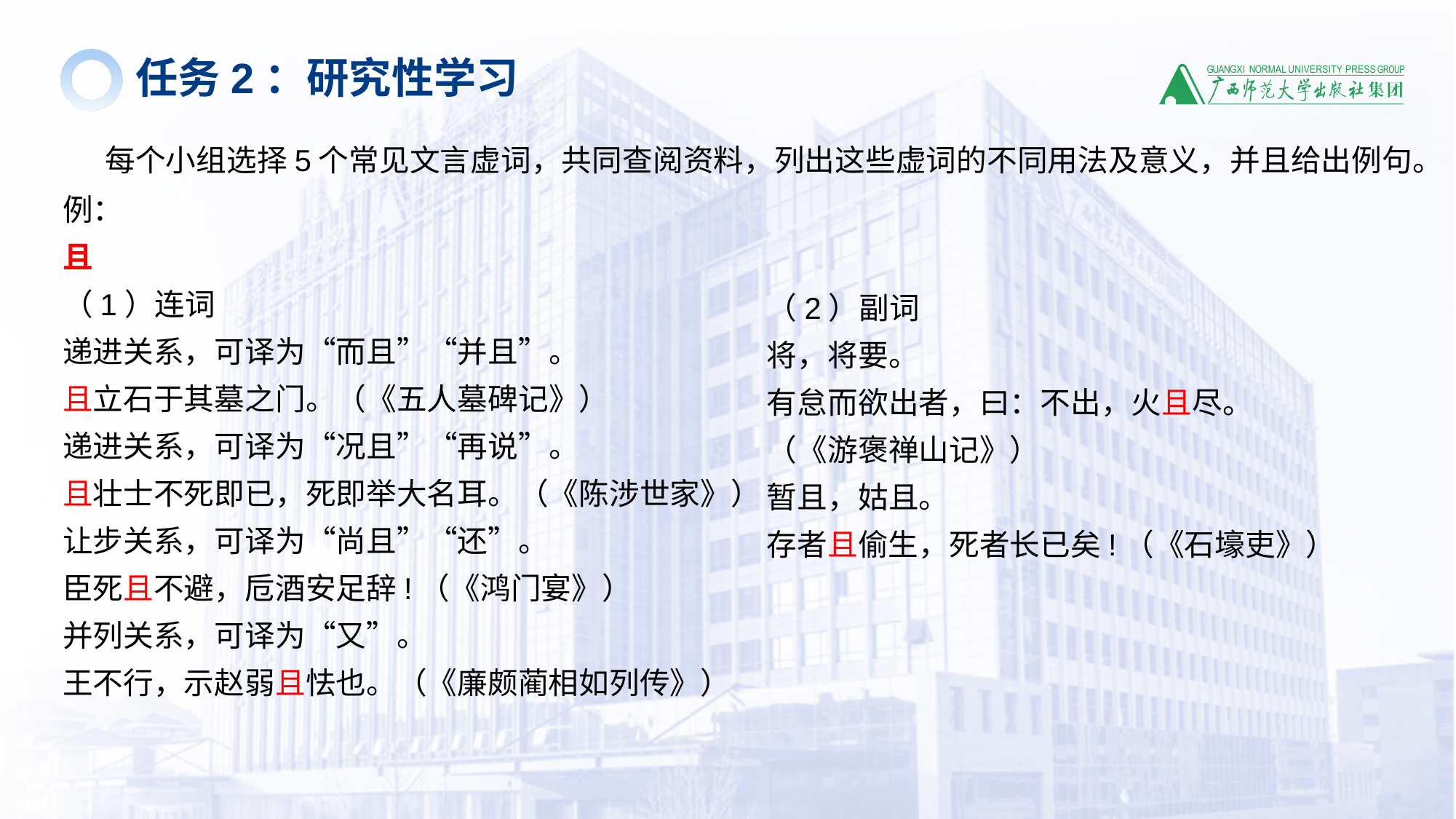

任务2：研究性学习

    每个小组选择5个常见文言虚词，共同查阅资料，列出这些虚词的不同用法及意义，并且给出例句。
例：
且
（1）连词
递进关系，可译为“而且”“并且”。
且立石于其墓之门。（《五人墓碑记》）
递进关系，可译为“况且”“再说”。
且壮士不死即已，死即举大名耳。（《陈涉世家》）
让步关系，可译为“尚且”“还”。
臣死且不避，卮酒安足辞!（《鸿门宴》）
并列关系，可译为“又”。
王不行，示赵弱且怯也。（《廉颇蔺相如列传》）

（2）副词
将，将要。
有怠而欲出者，曰：不出，火且尽。
（《游褒禅山记》）
暂且，姑且。
存者且偷生，死者长已矣!（《石壕吏》）